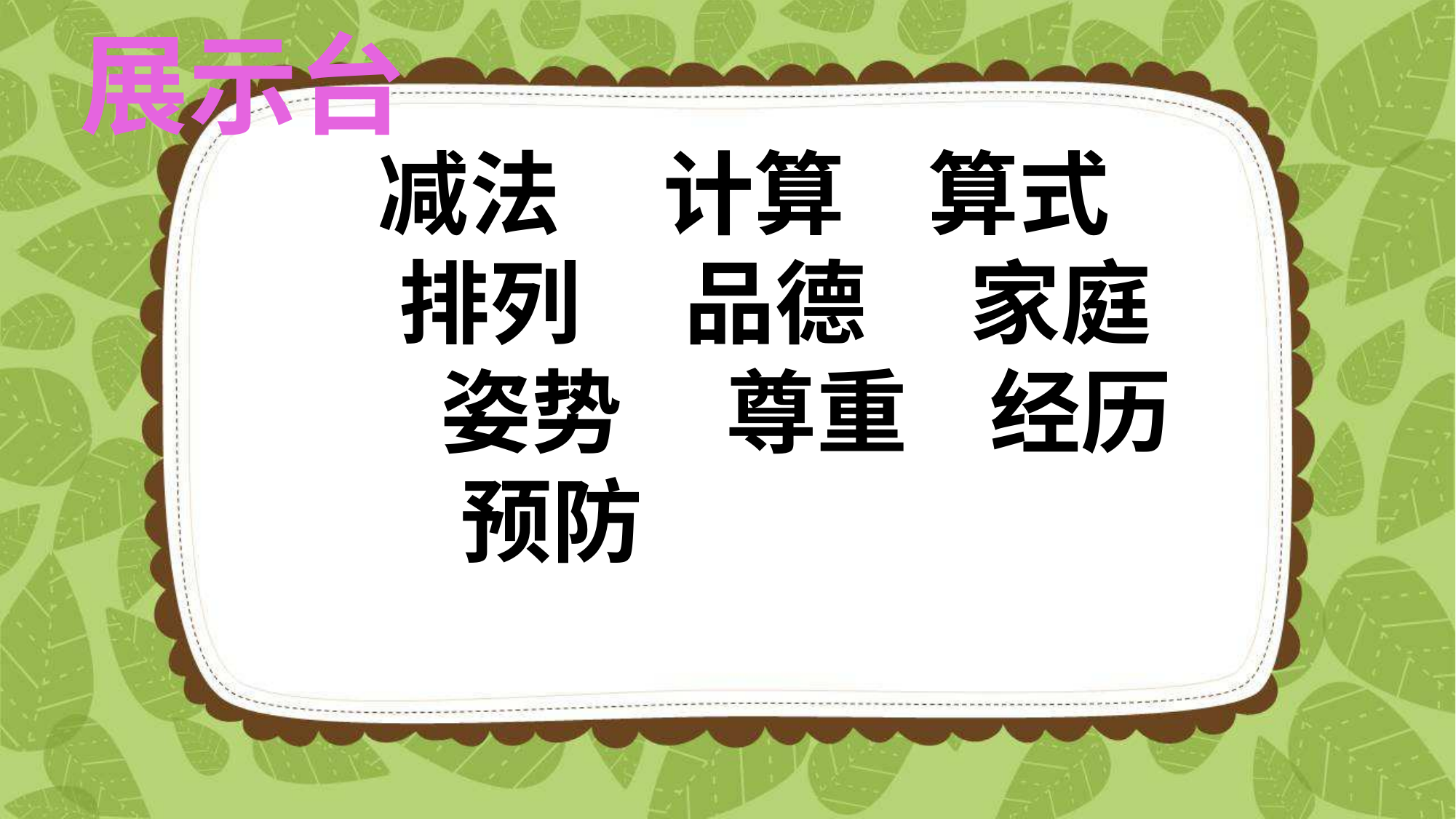

展示台
减法     计算    算式     排列     品德     家庭     姿势     尊重    经历     预防